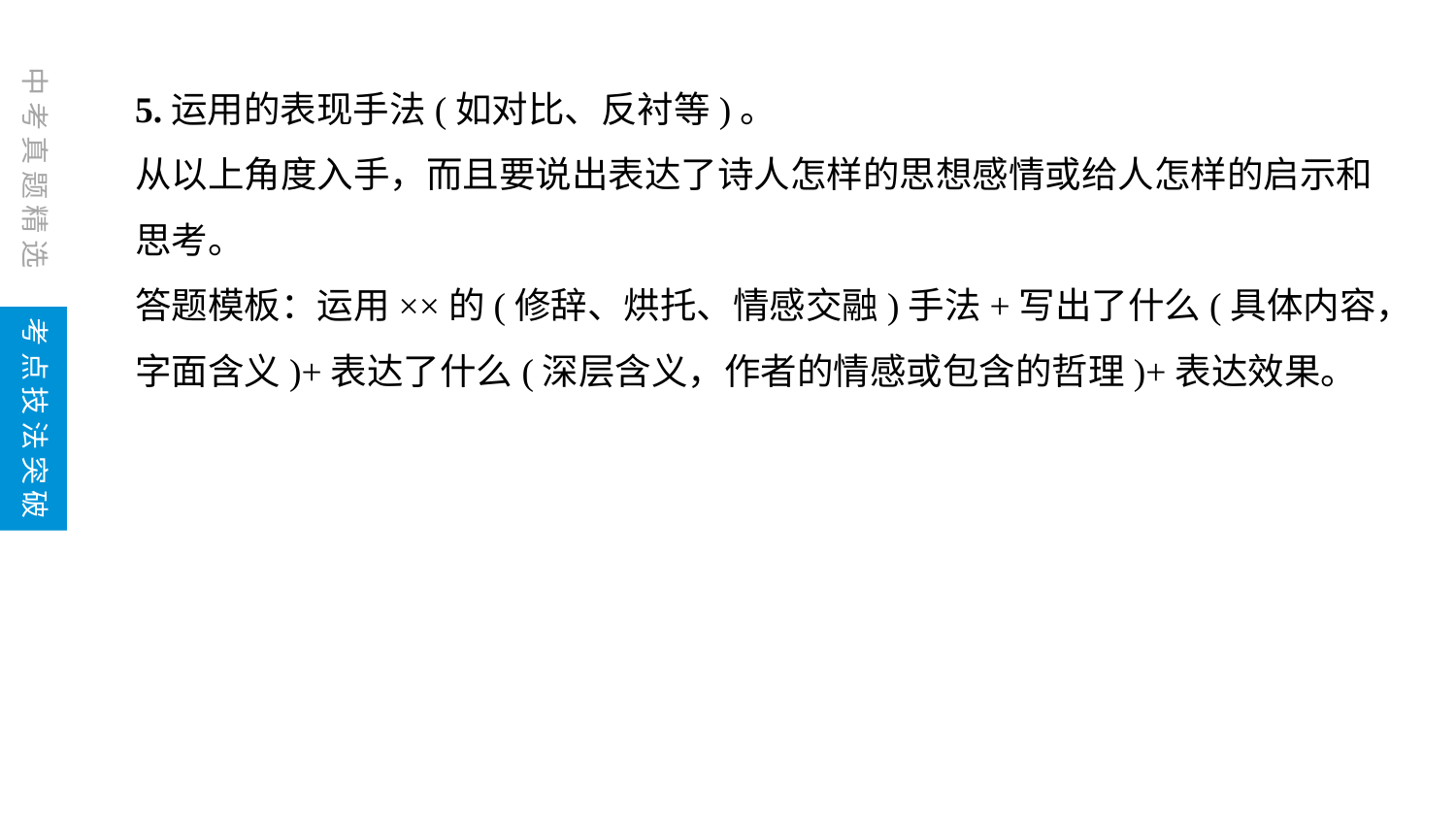

5.运用的表现手法(如对比、反衬等)。
从以上角度入手，而且要说出表达了诗人怎样的思想感情或给人怎样的启示和思考。
答题模板：运用××的(修辞、烘托、情感交融)手法+写出了什么(具体内容，字面含义)+表达了什么(深层含义，作者的情感或包含的哲理)+表达效果。